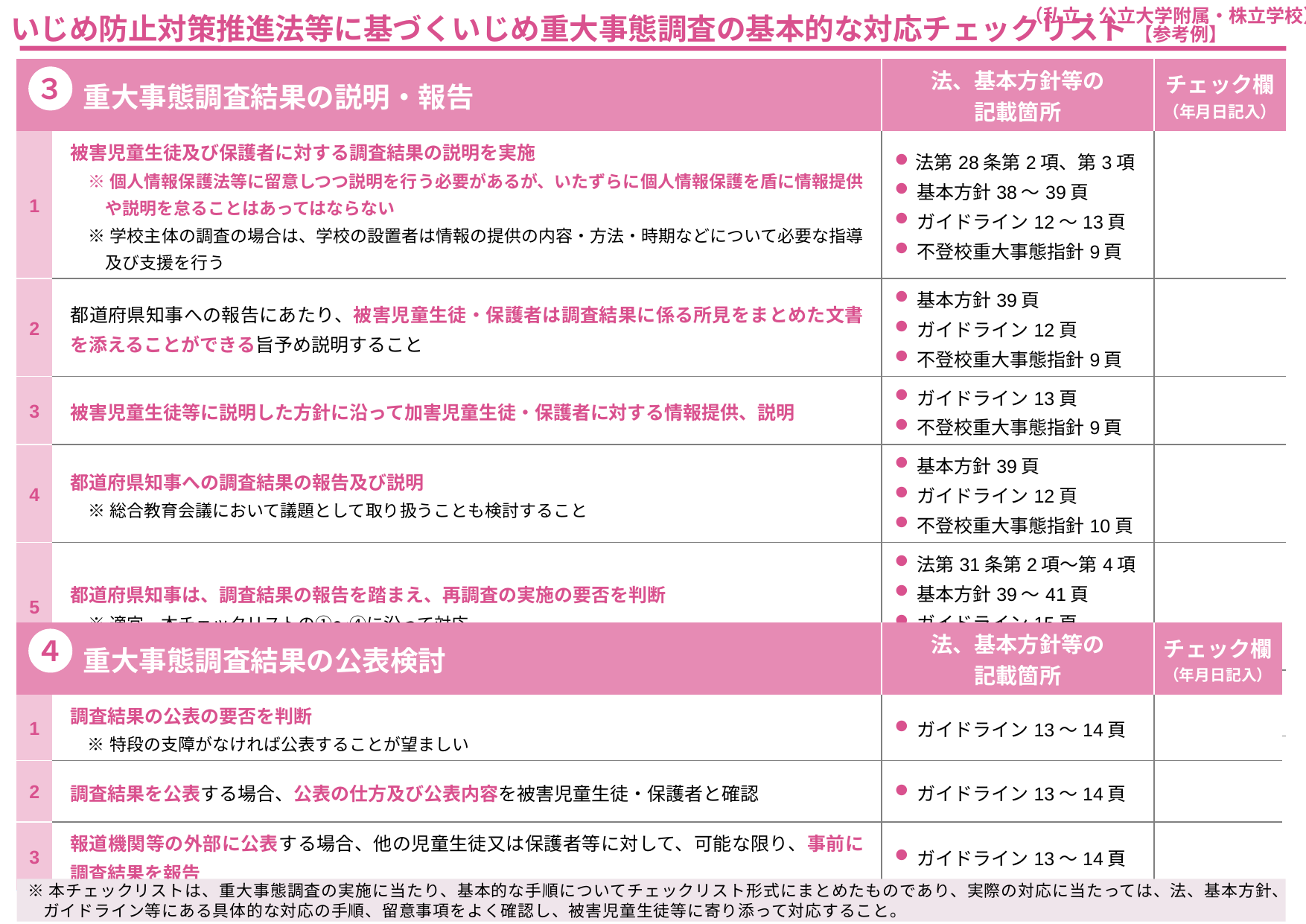

いじめ防止対策推進法等に基づくいじめ重大事態調査の基本的な対応チェックリスト
（私立・公立大学附属・株立学校）
【参考例】
| 重大事態調査結果の説明・報告 | いじめ重大事態の発生から調査開始 | 法、基本方針等の 記載箇所 | チェック欄 （年月日記入） |
| --- | --- | --- | --- |
| 1 | 被害児童生徒及び保護者に対する調査結果の説明を実施 ※個人情報保護法等に留意しつつ説明を行う必要があるが、いたずらに個人情報保護を盾に情報提供や説明を怠ることはあってはならない ※学校主体の調査の場合は、学校の設置者は情報の提供の内容・方法・時期などについて必要な指導及び支援を行う | 法第28条第2項、第3項 基本方針38～39頁 ガイドライン12～13頁 不登校重大事態指針9頁 |  |
| 2 | 都道府県知事への報告にあたり、被害児童生徒・保護者は調査結果に係る所見をまとめた文書を添えることができる旨予め説明すること | 基本方針39頁 ガイドライン12頁 不登校重大事態指針9頁 |  |
| 3 | 被害児童生徒等に説明した方針に沿って加害児童生徒・保護者に対する情報提供、説明 | ガイドライン13頁 不登校重大事態指針9頁 |  |
| 4 | 都道府県知事への調査結果の報告及び説明 ※総合教育会議において議題として取り扱うことも検討すること | 基本方針39頁 ガイドライン12頁 不登校重大事態指針10頁 |  |
| 5 | 都道府県知事は、調査結果の報告を踏まえ、再調査の実施の要否を判断 ※適宜、本チェックリストの①～④に沿って対応 | 法第31条第2項～第4項 基本方針39～41頁 ガイドライン15頁 不登校重大事態指針10頁 |  |
| 6 | 当該学校を所轄する都道府県私学主管課を通じて文部科学省に重大事態調査結果報告書の提出 ※R5.3.10付け事務連絡に基づく重大事態調査報告書の提出 | ― |  |
３
| 重大事態調査結果の公表検討 | いじめ重大事態の発生から調査開始 | 法、基本方針等の 記載箇所 | チェック欄 （年月日記入） |
| --- | --- | --- | --- |
| 1 | 調査結果の公表の要否を判断 ※特段の支障がなければ公表することが望ましい | ガイドライン13～14頁 |  |
| 2 | 調査結果を公表する場合、公表の仕方及び公表内容を被害児童生徒・保護者と確認 | ガイドライン13～14頁 |  |
| 3 | 報道機関等の外部に公表する場合、他の児童生徒又は保護者等に対して、可能な限り、事前に調査結果を報告 | ガイドライン13～14頁 |  |
４
※本チェックリストは、重大事態調査の実施に当たり、基本的な手順についてチェックリスト形式にまとめたものであり、実際の対応に当たっては、法、基本方針、ガイドライン等にある具体的な対応の手順、留意事項をよく確認し、被害児童生徒等に寄り添って対応すること。